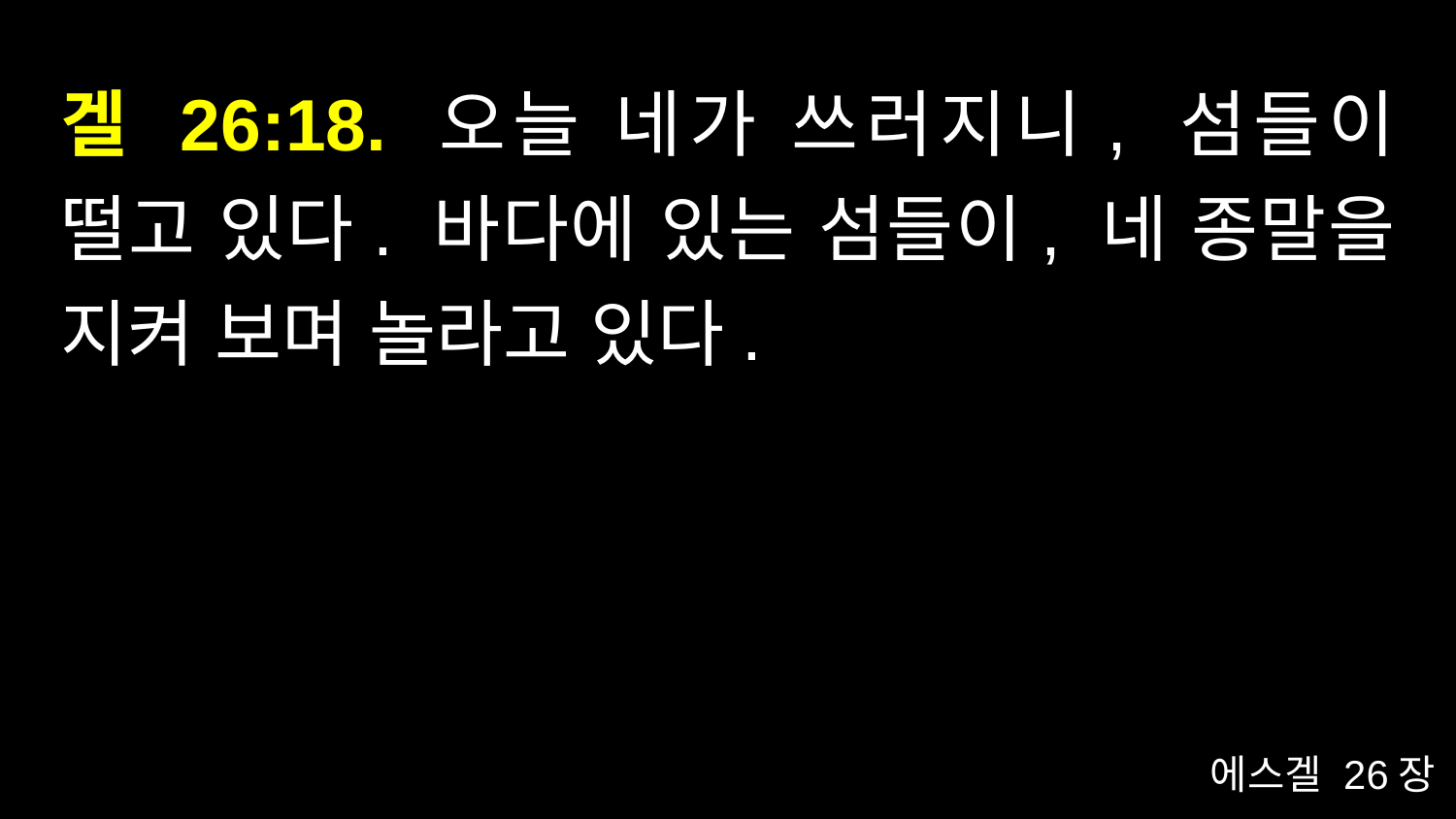

# 겔 26:18. 오늘 네가 쓰러지니, 섬들이 떨고 있다. 바다에 있는 섬들이, 네 종말을 지켜 보며 놀라고 있다.
에스겔 26장